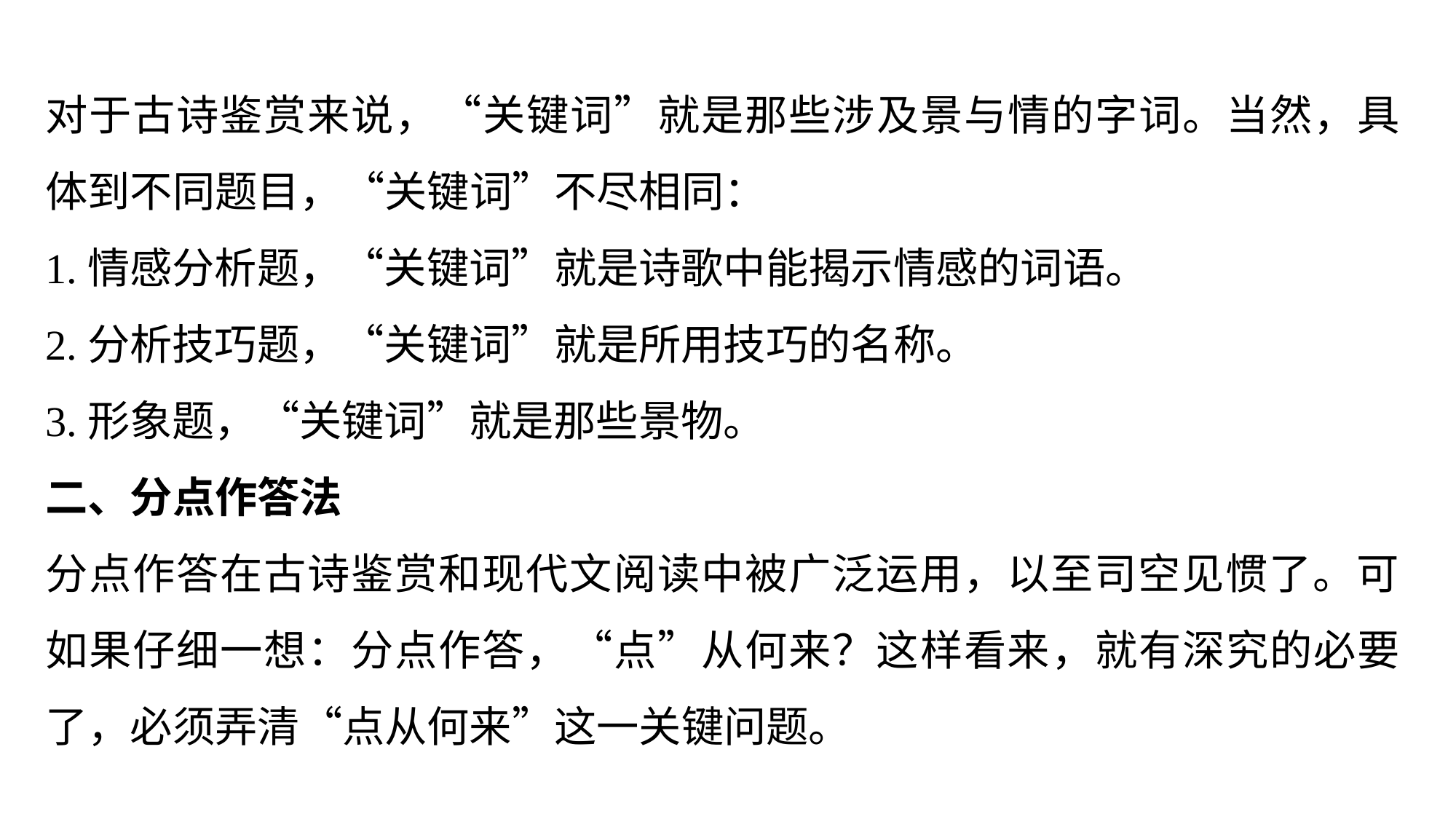

对于古诗鉴赏来说，“关键词”就是那些涉及景与情的字词。当然，具体到不同题目，“关键词”不尽相同：
1.情感分析题，“关键词”就是诗歌中能揭示情感的词语。
2.分析技巧题，“关键词”就是所用技巧的名称。
3.形象题，“关键词”就是那些景物。
二、分点作答法
分点作答在古诗鉴赏和现代文阅读中被广泛运用，以至司空见惯了。可如果仔细一想：分点作答，“点”从何来？这样看来，就有深究的必要了，必须弄清“点从何来”这一关键问题。